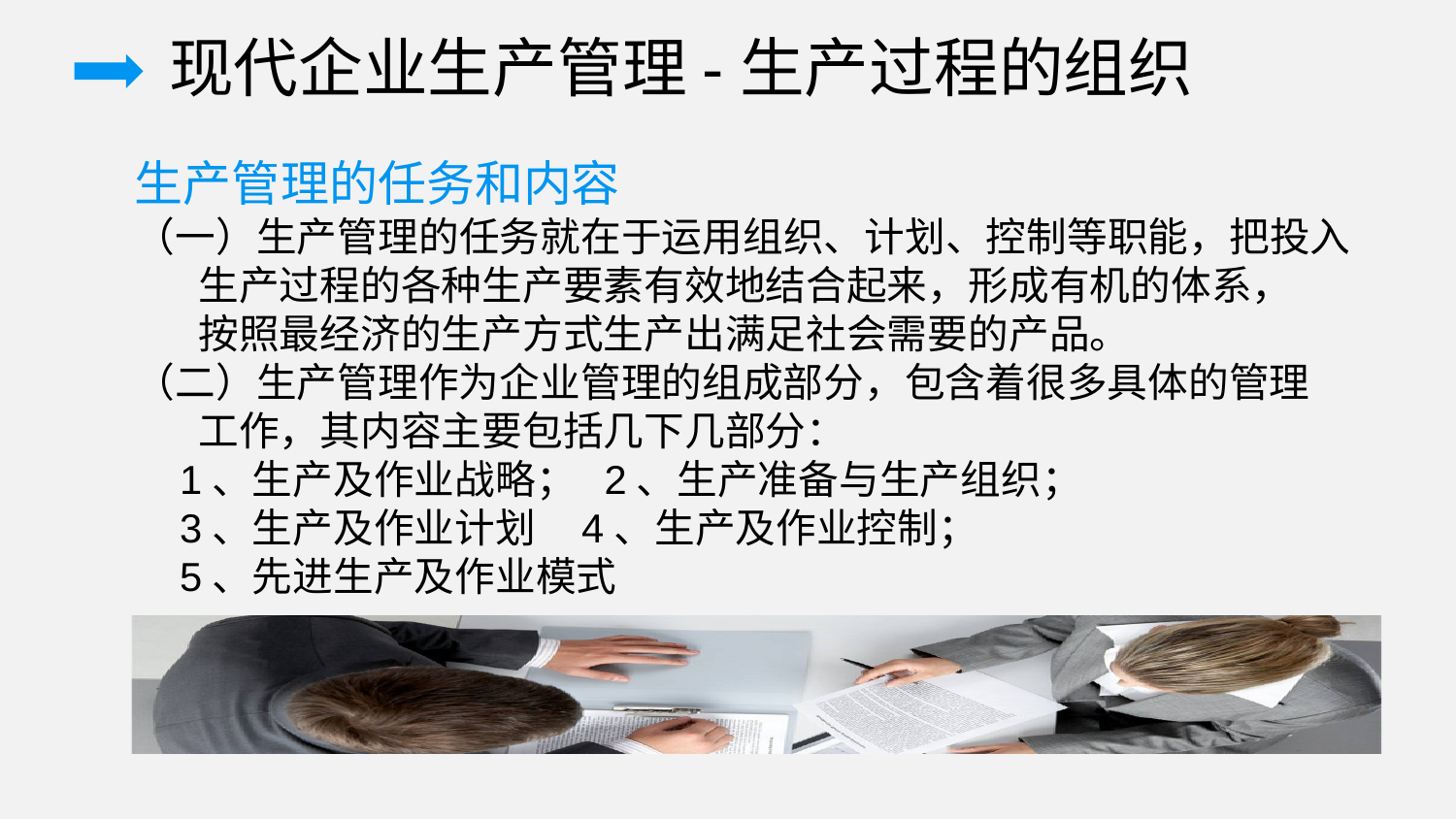

现代企业生产管理-生产过程的组织
生产管理的任务和内容
（一）生产管理的任务就在于运用组织、计划、控制等职能，把投入
      生产过程的各种生产要素有效地结合起来，形成有机的体系，
      按照最经济的生产方式生产出满足社会需要的产品。
（二）生产管理作为企业管理的组成部分，包含着很多具体的管理
      工作，其内容主要包括几下几部分：
    1、生产及作业战略；  2、生产准备与生产组织；
    3、生产及作业计划    4、生产及作业控制；
    5、先进生产及作业模式